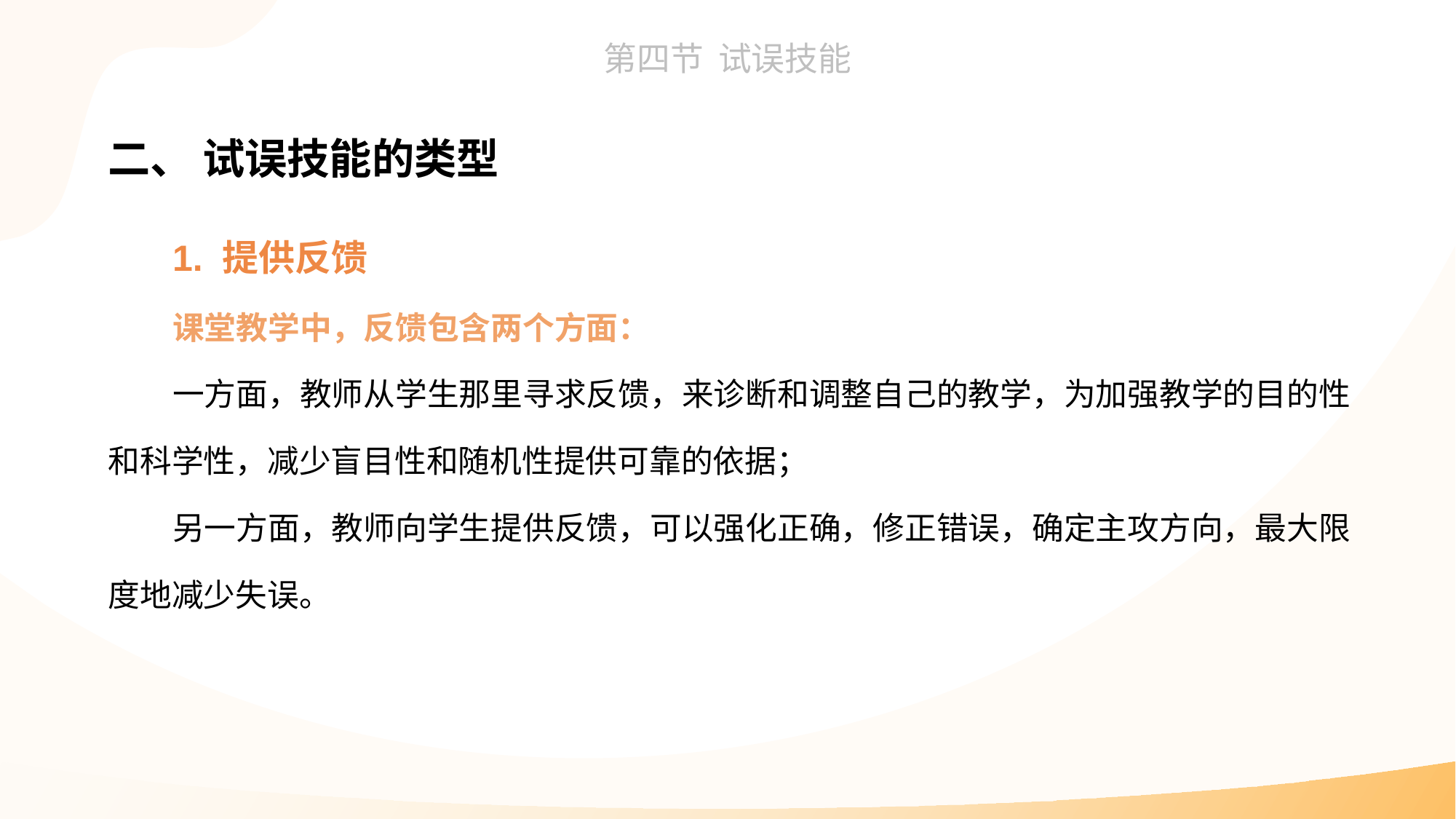

二、 试误技能的类型
1. 提供反馈
课堂教学中，反馈包含两个方面：
一方面，教师从学生那里寻求反馈，来诊断和调整自己的教学，为加强教学的目的性和科学性，减少盲目性和随机性提供可靠的依据；
另一方面，教师向学生提供反馈，可以强化正确，修正错误，确定主攻方向，最大限度地减少失误。